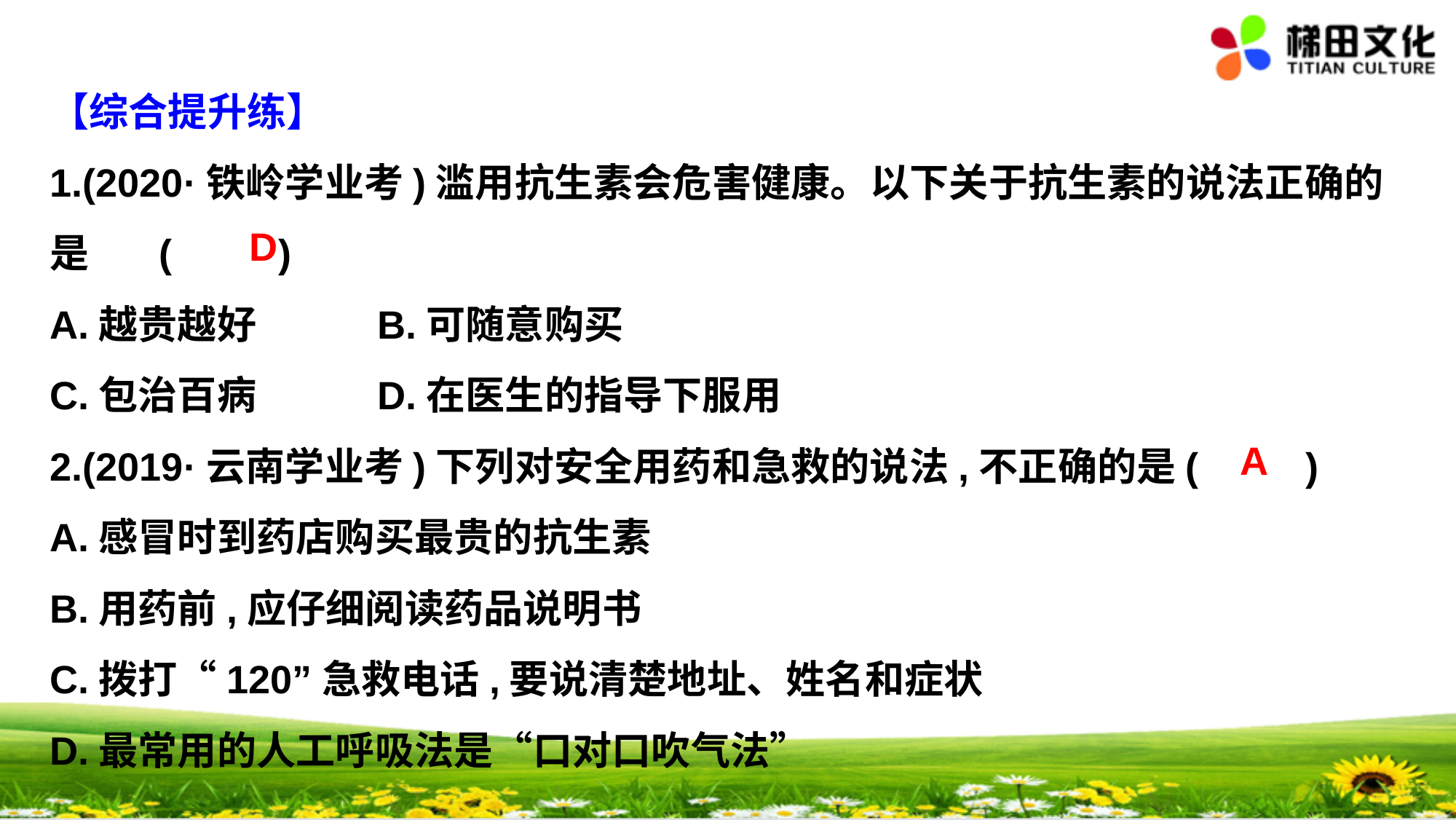

【综合提升练】
1.(2020·铁岭学业考)滥用抗生素会危害健康。以下关于抗生素的说法正确的
是	(　 　)
A.越贵越好		B.可随意购买
C.包治百病		D.在医生的指导下服用
2.(2019·云南学业考)下列对安全用药和急救的说法,不正确的是(　 　)
A.感冒时到药店购买最贵的抗生素
B.用药前,应仔细阅读药品说明书
C.拨打“120”急救电话,要说清楚地址、姓名和症状
D.最常用的人工呼吸法是“口对口吹气法”
D
A